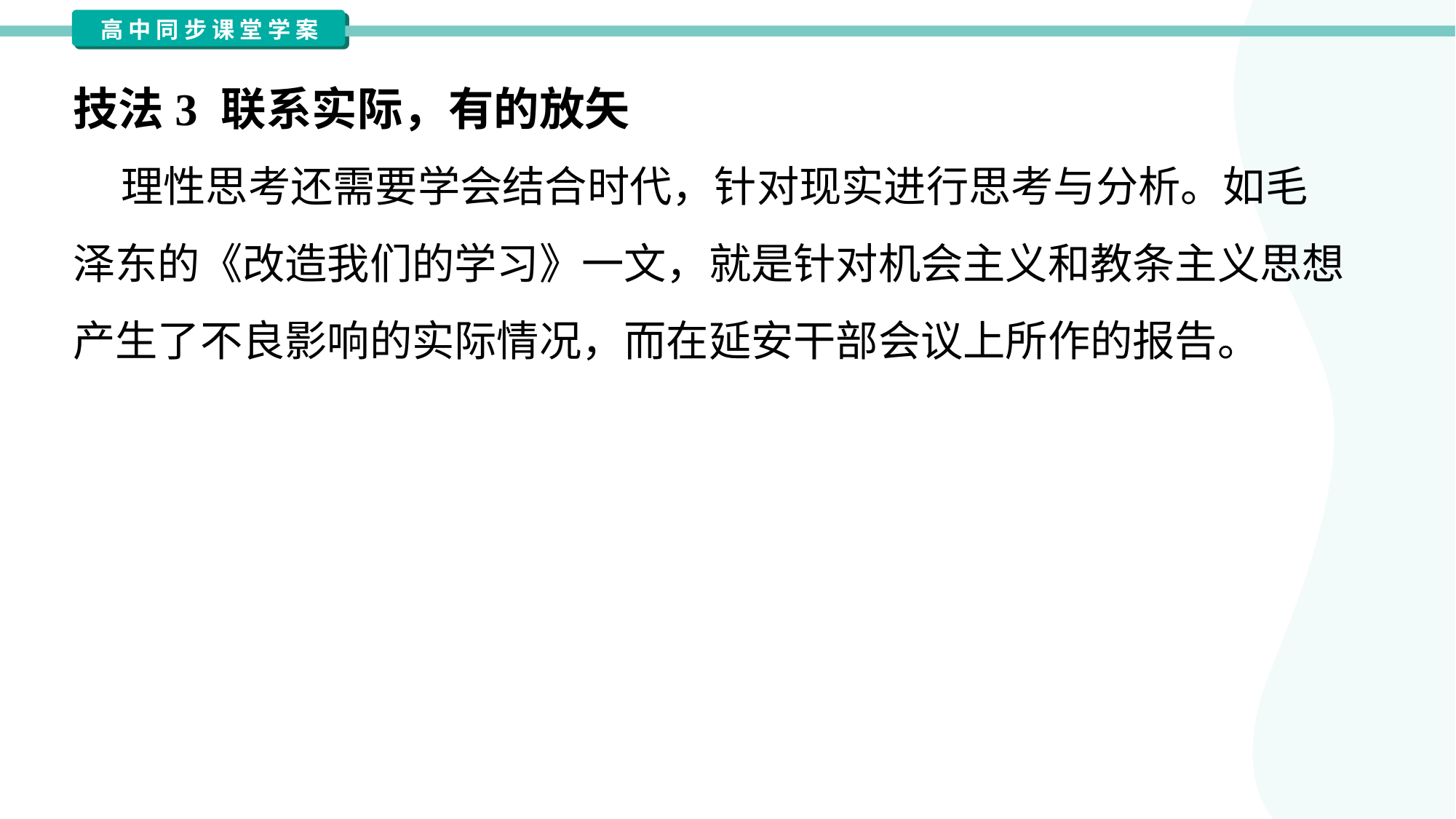

技法3 联系实际，有的放矢
    理性思考还需要学会结合时代，针对现实进行思考与分析。如毛
泽东的《改造我们的学习》一文，就是针对机会主义和教条主义思想
产生了不良影响的实际情况，而在延安干部会议上所作的报告。